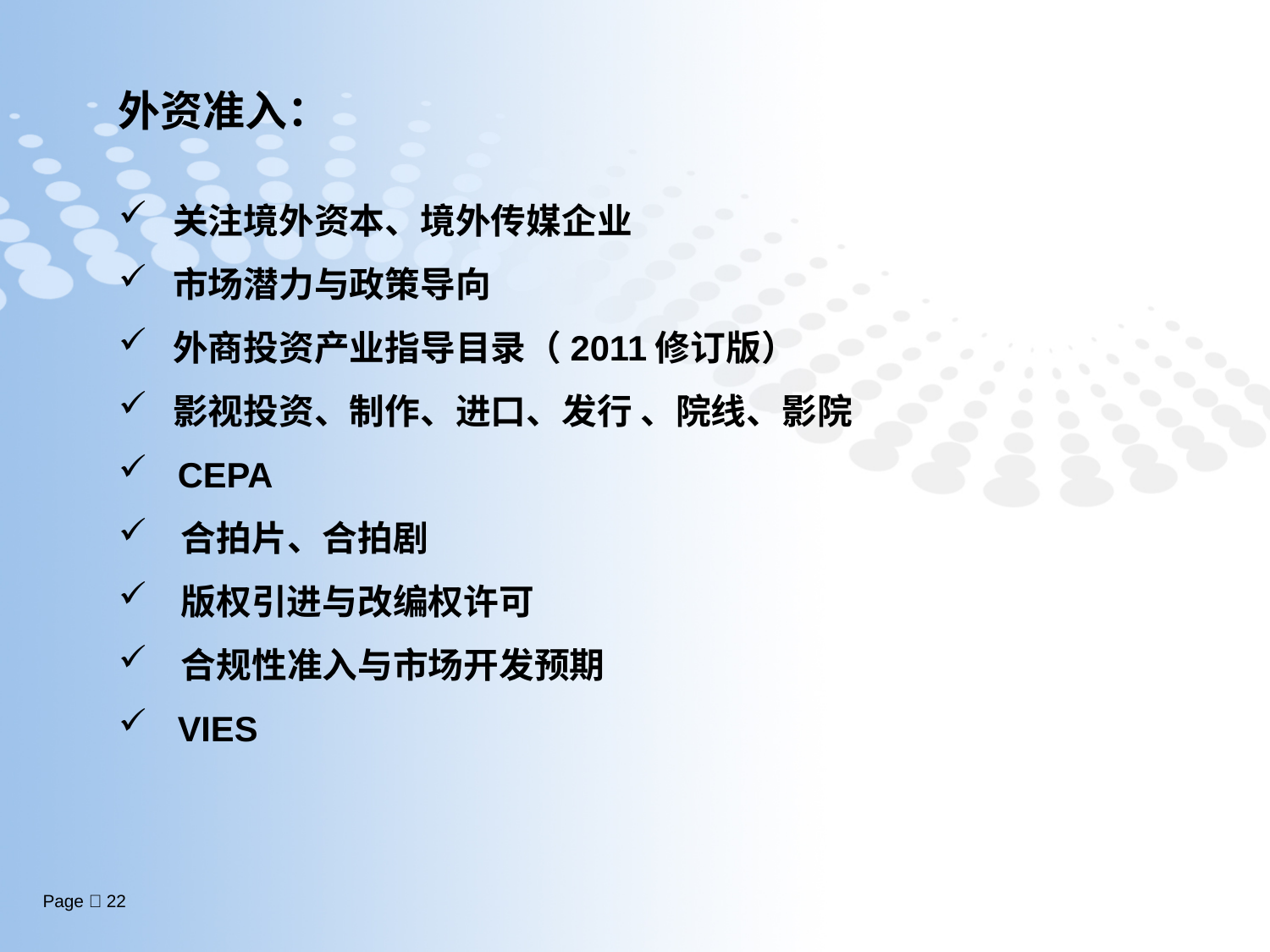

外资准入：

  关注境外资本、境外传媒企业
  市场潜力与政策导向
  外商投资产业指导目录（2011修订版）
  影视投资、制作、进口、发行 、院线、影院
   CEPA
   合拍片、合拍剧
   版权引进与改编权许可
   合规性准入与市场开发预期
   VIES